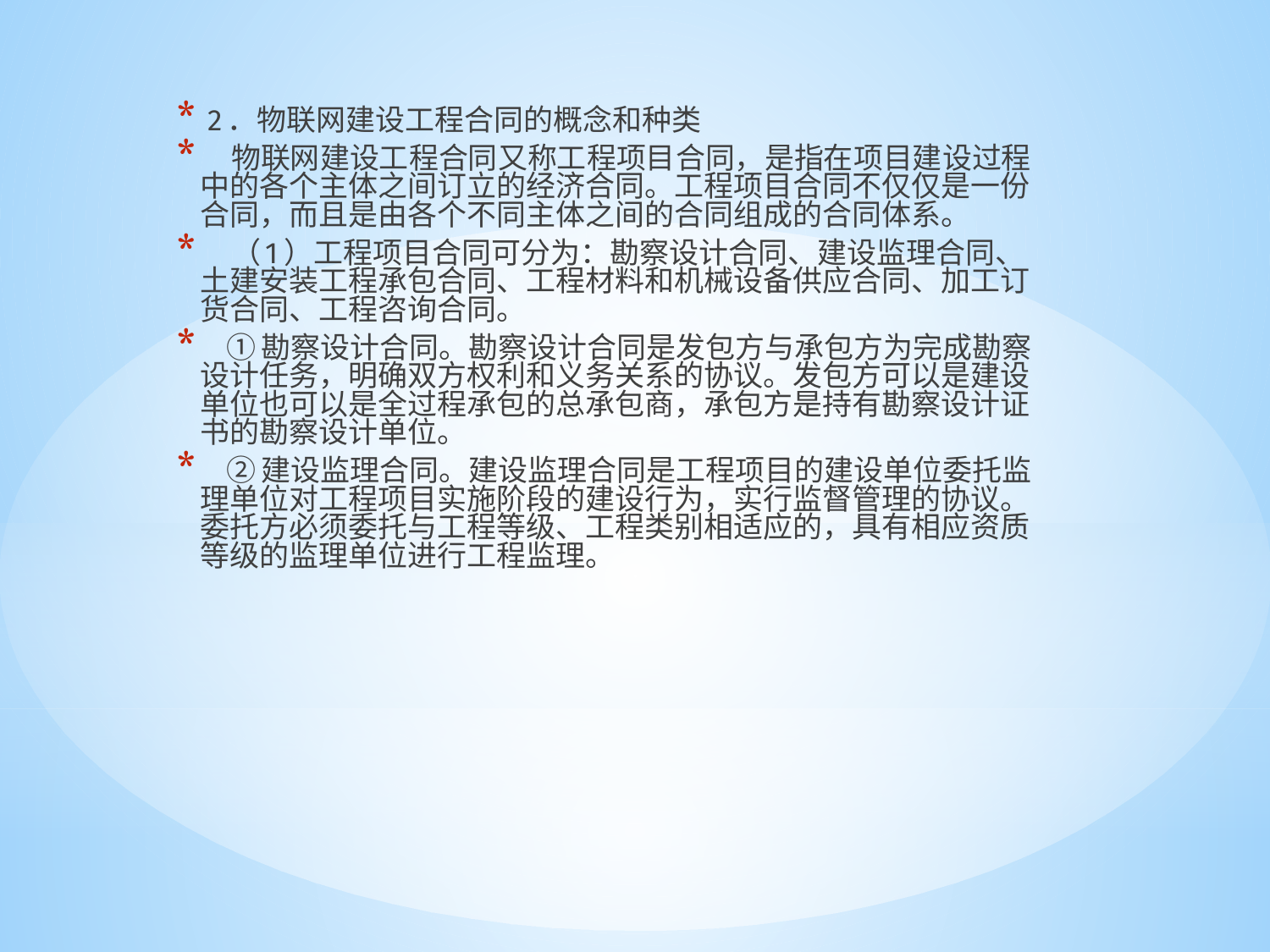

2．物联网建设工程合同的概念和种类
    物联网建设工程合同又称工程项目合同，是指在项目建设过程中的各个主体之间订立的经济合同。工程项目合同不仅仅是一份合同，而且是由各个不同主体之间的合同组成的合同体系。
    （1）工程项目合同可分为：勘察设计合同、建设监理合同、土建安装工程承包合同、工程材料和机械设备供应合同、加工订货合同、工程咨询合同。
    ①勘察设计合同。勘察设计合同是发包方与承包方为完成勘察设计任务，明确双方权利和义务关系的协议。发包方可以是建设单位也可以是全过程承包的总承包商，承包方是持有勘察设计证书的勘察设计单位。
    ②建设监理合同。建设监理合同是工程项目的建设单位委托监理单位对工程项目实施阶段的建设行为，实行监督管理的协议。委托方必须委托与工程等级、工程类别相适应的，具有相应资质等级的监理单位进行工程监理。
#